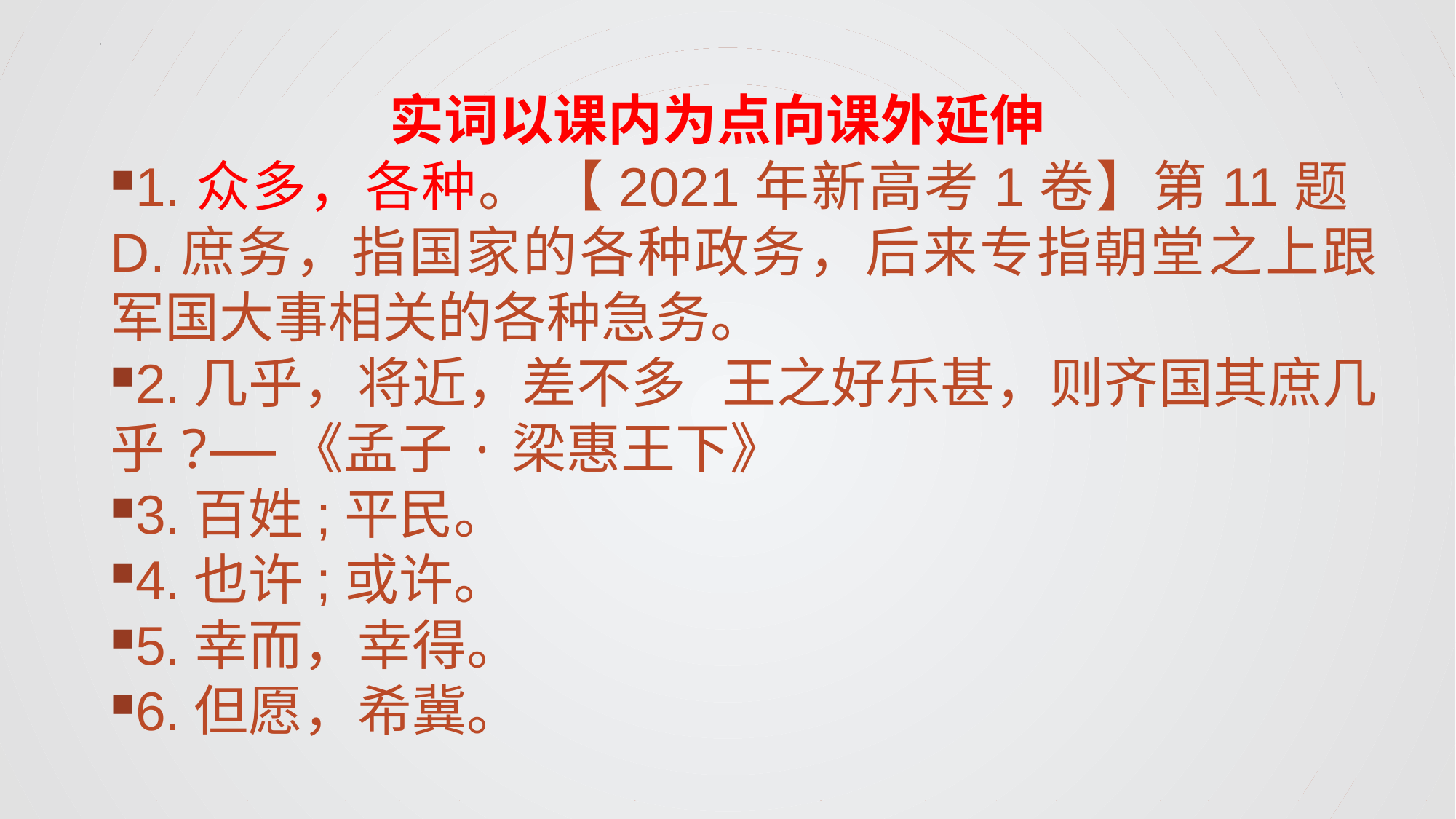

# 实词以课内为点向课外延伸
1.众多，各种。 【2021年新高考1卷】第11题   D.庶务，指国家的各种政务，后来专指朝堂之上跟军国大事相关的各种急务。
2.几乎，将近，差不多   王之好乐甚，则齐国其庶几乎?——《孟子·梁惠王下》
3.百姓;平民。
4.也许;或许。
5.幸而，幸得。
6.但愿，希冀。